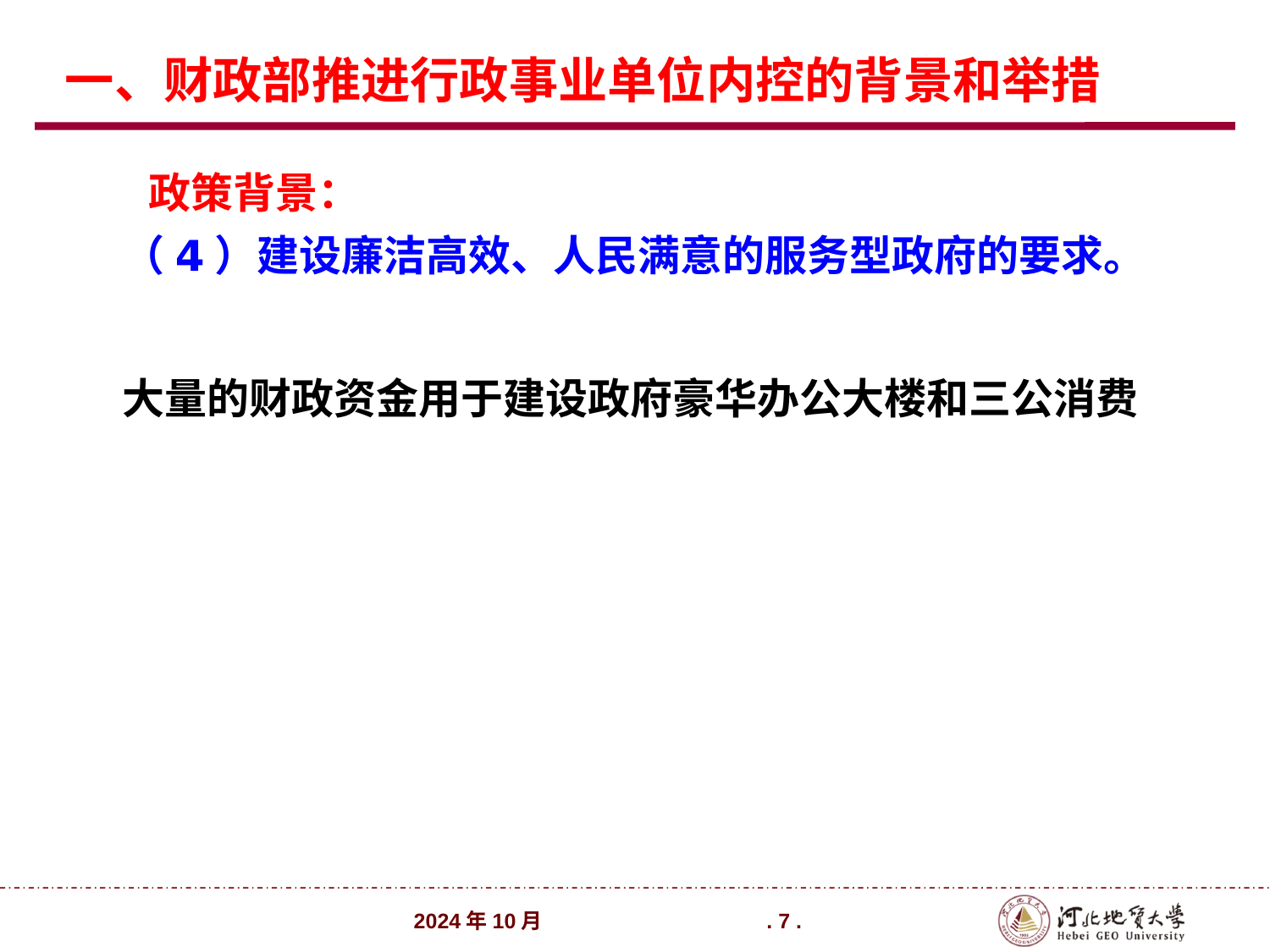

一、财政部推进行政事业单位内控的背景和举措
 政策背景：
（4）建设廉洁高效、人民满意的服务型政府的要求。

大量的财政资金用于建设政府豪华办公大楼和三公消费

2024年10月                                             . 7 .